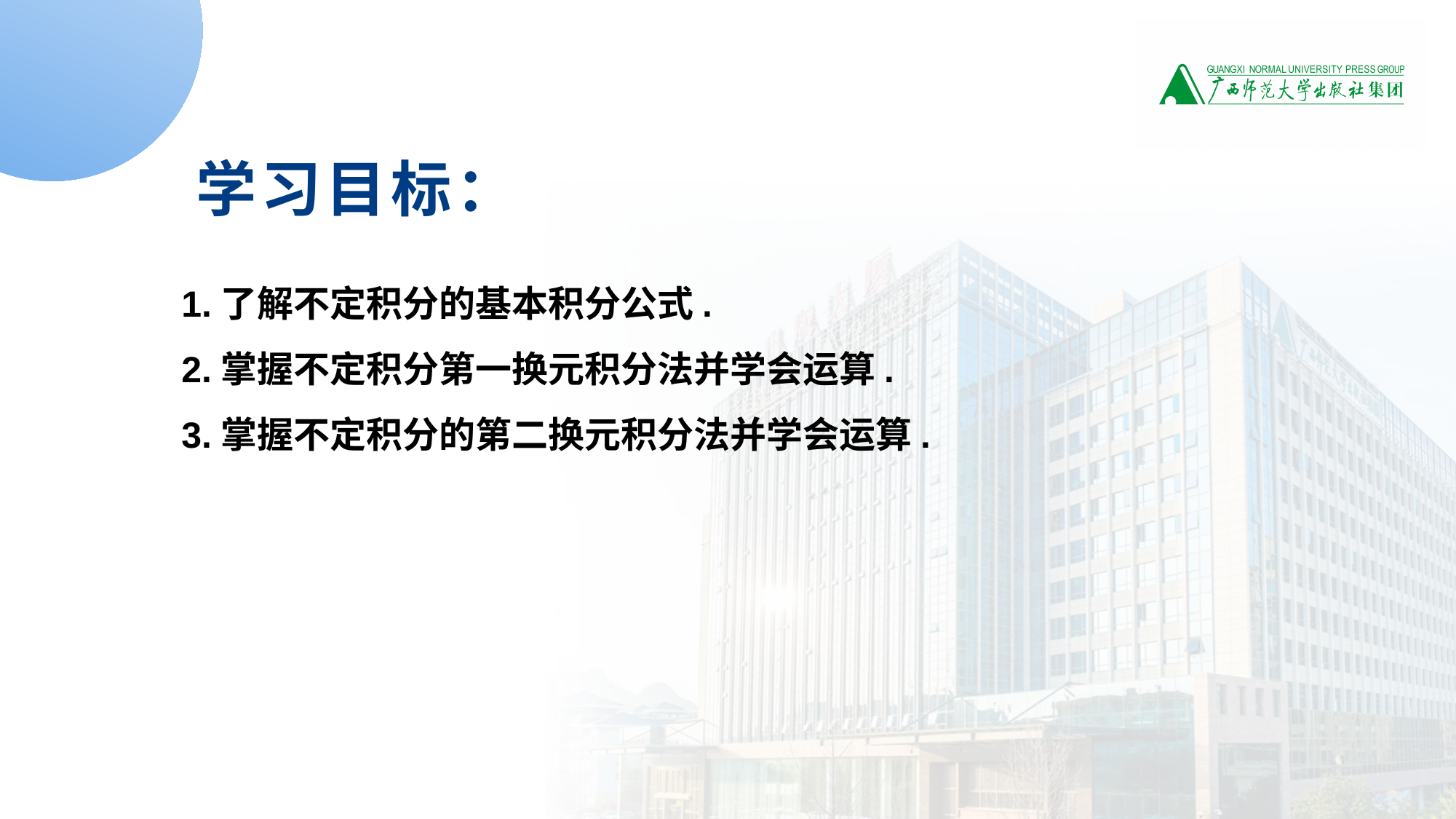

学习目标：
1.了解不定积分的基本积分公式.
2.掌握不定积分第一换元积分法并学会运算.
3.掌握不定积分的第二换元积分法并学会运算.